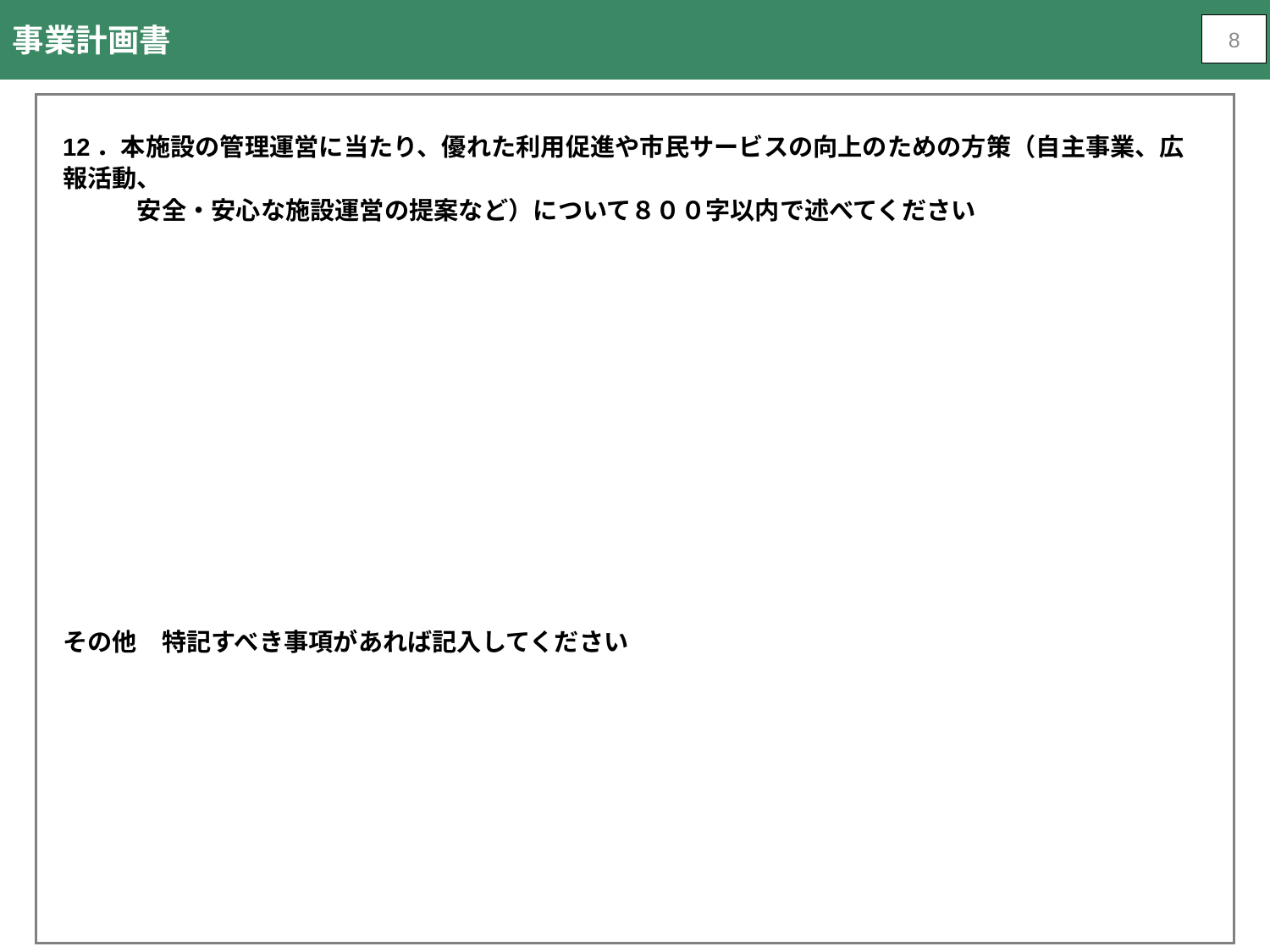

事業計画書
8

12．本施設の管理運営に当たり、優れた利用促進や市民サービスの向上のための方策（自主事業、広報活動、
　　　安全・安心な施設運営の提案など）について８００字以内で述べてください

その他　特記すべき事項があれば記入してください